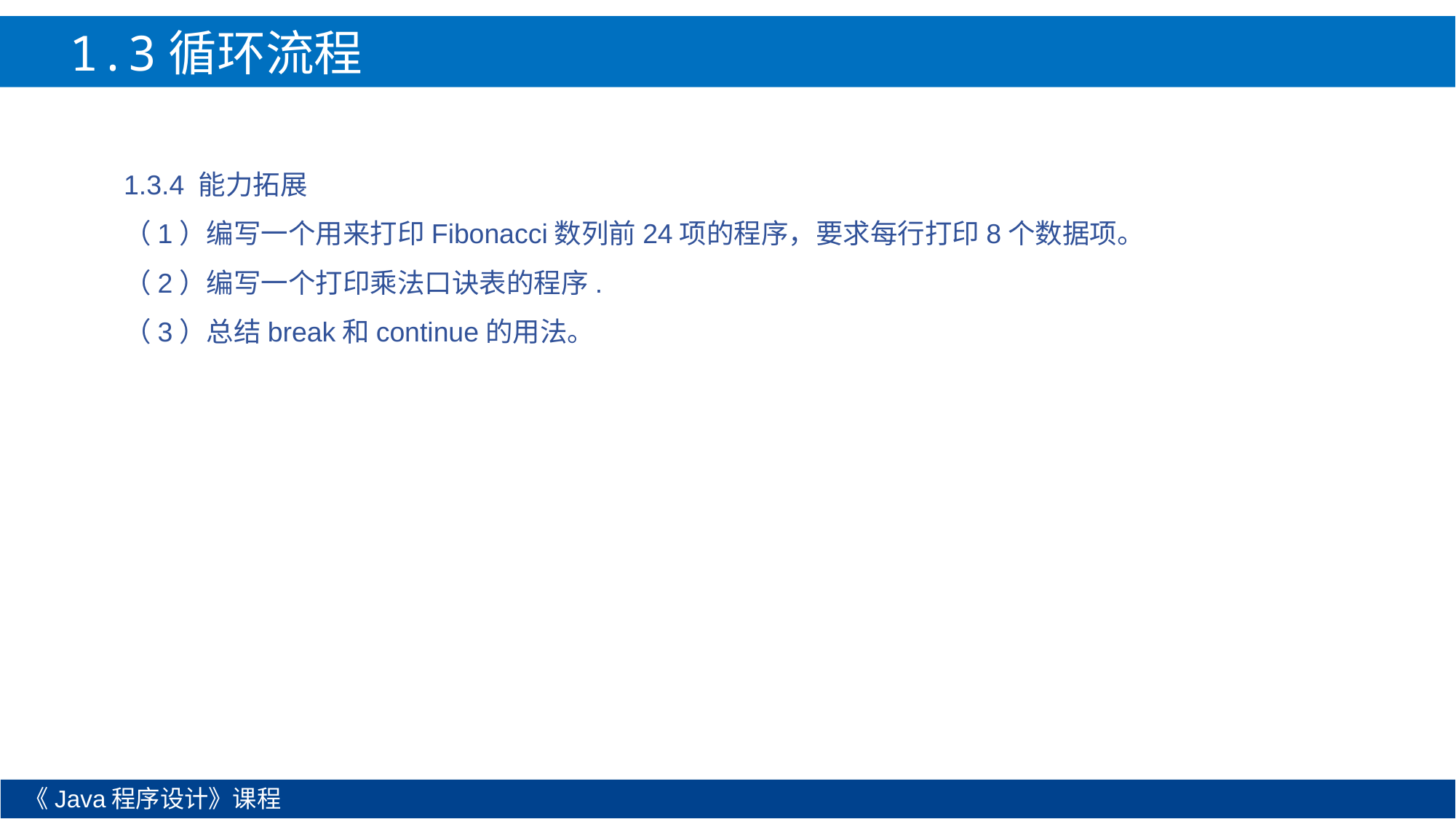

1.3循环流程
1.3.4 能力拓展
（1）编写一个用来打印Fibonacci数列前24项的程序，要求每行打印8个数据项。
（2）编写一个打印乘法口诀表的程序.
（3）总结break和continue的用法。
《Java程序设计》课程